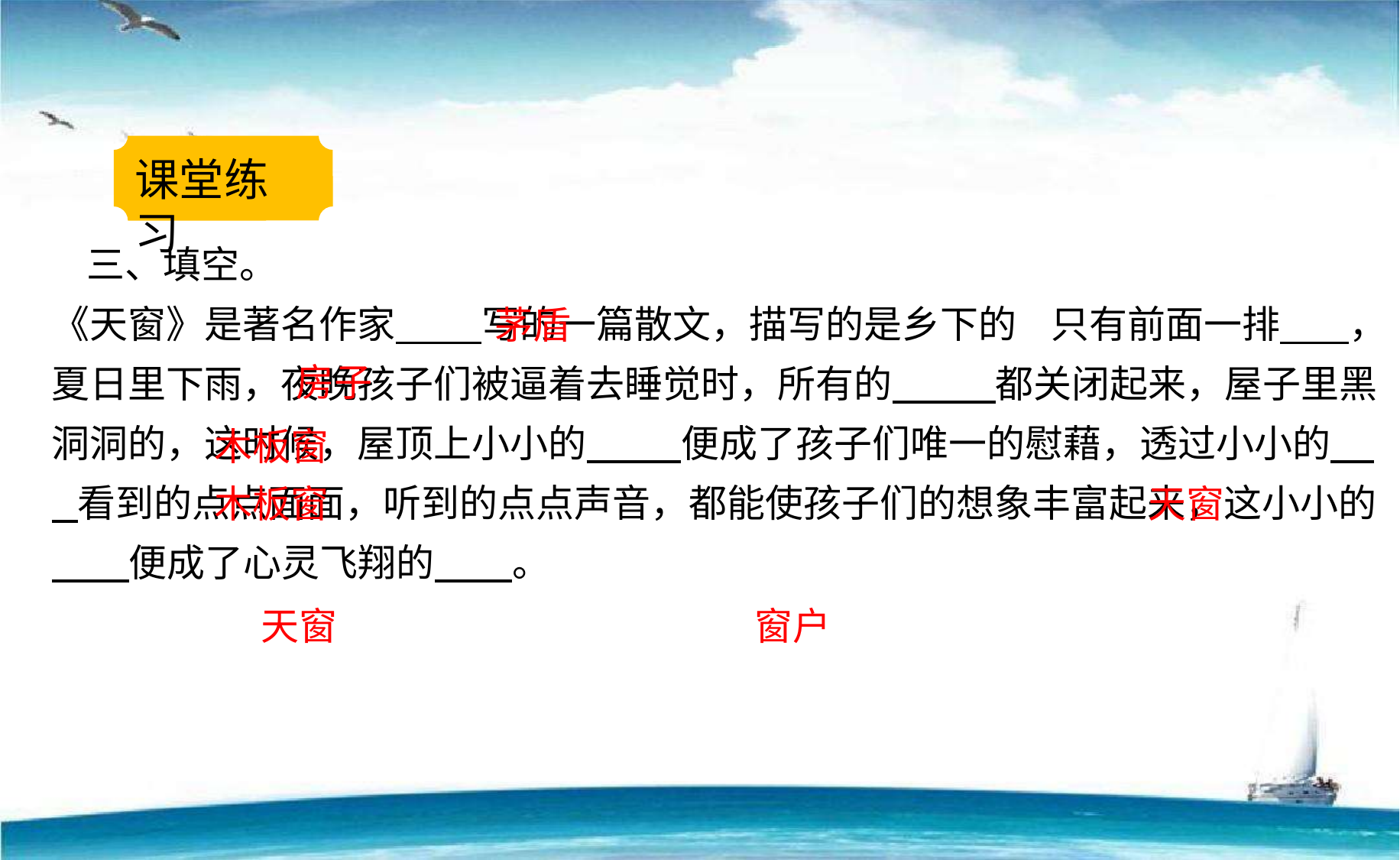

课堂练习

   三、填空。
《天窗》是著名作家          写的一篇散文，描写的是乡下的    只有前面一排        ，夏日里下雨，夜晚孩子们被逼着去睡觉时，所有的            都关闭起来，屋子里黑洞洞的，这时候，屋顶上小小的           便成了孩子们唯一的慰藉，透过小小的         看到的点点面面，听到的点点声音，都能使孩子们的想象丰富起来，这小小的          便成了心灵飞翔的         。
茅盾
房子
木板窗
木板窗
 天窗
天窗
 窗户